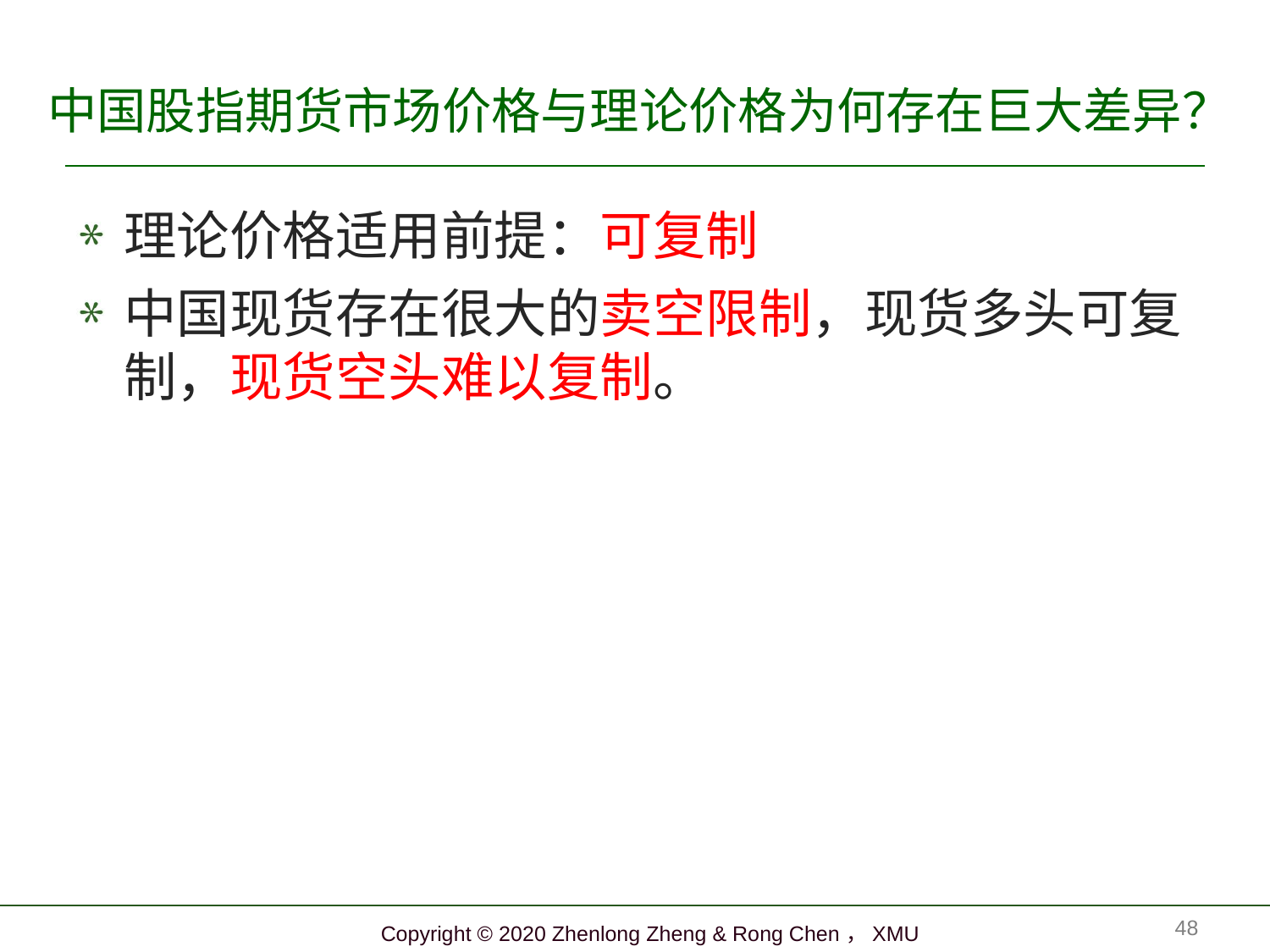

# 中国股指期货市场价格与理论价格为何存在巨大差异？
理论价格适用前提：可复制
中国现货存在很大的卖空限制，现货多头可复制，现货空头难以复制。
48